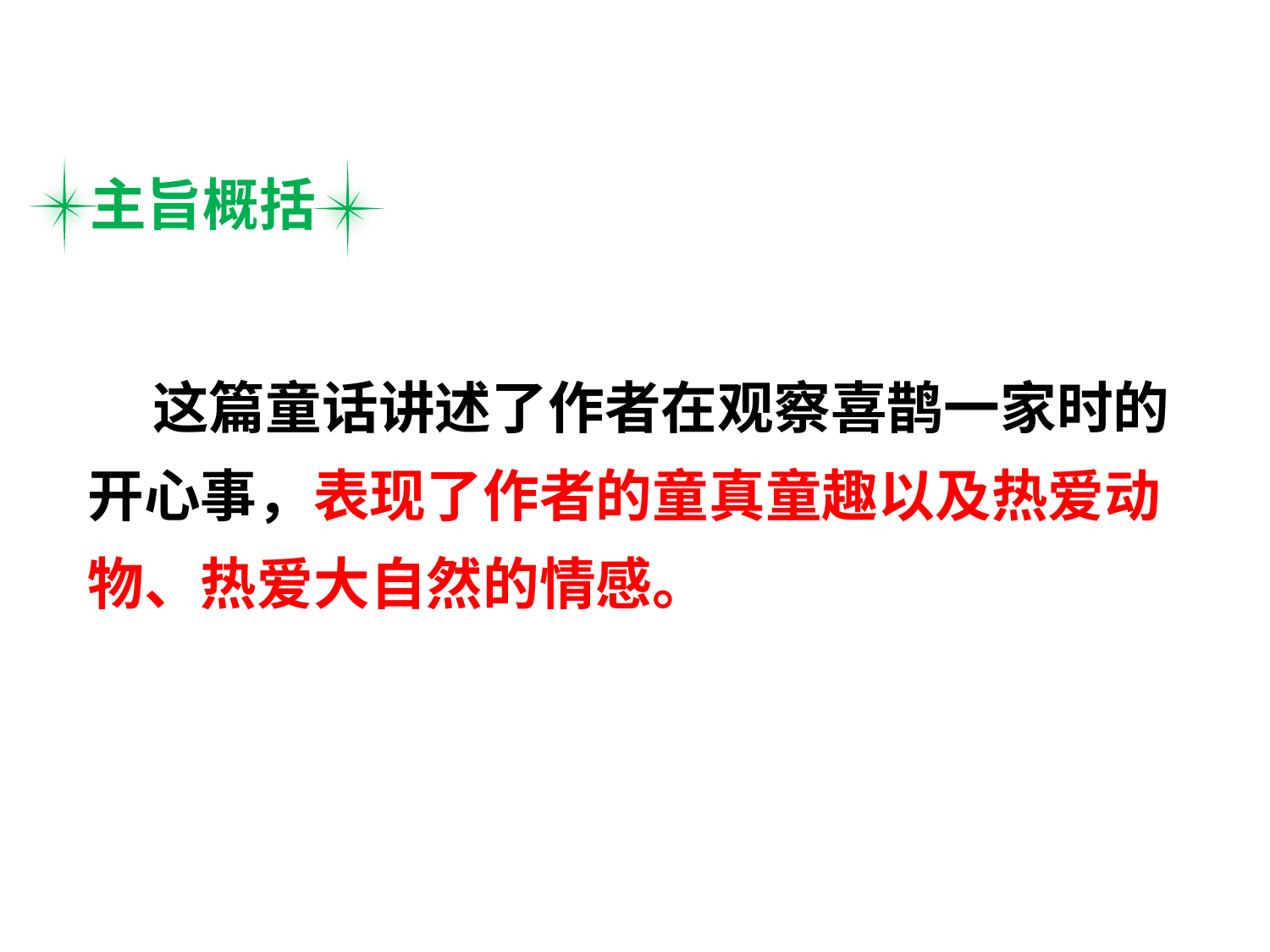

主旨概括
    这篇童话讲述了作者在观察喜鹊一家时的开心事，表现了作者的童真童趣以及热爱动物、热爱大自然的情感。